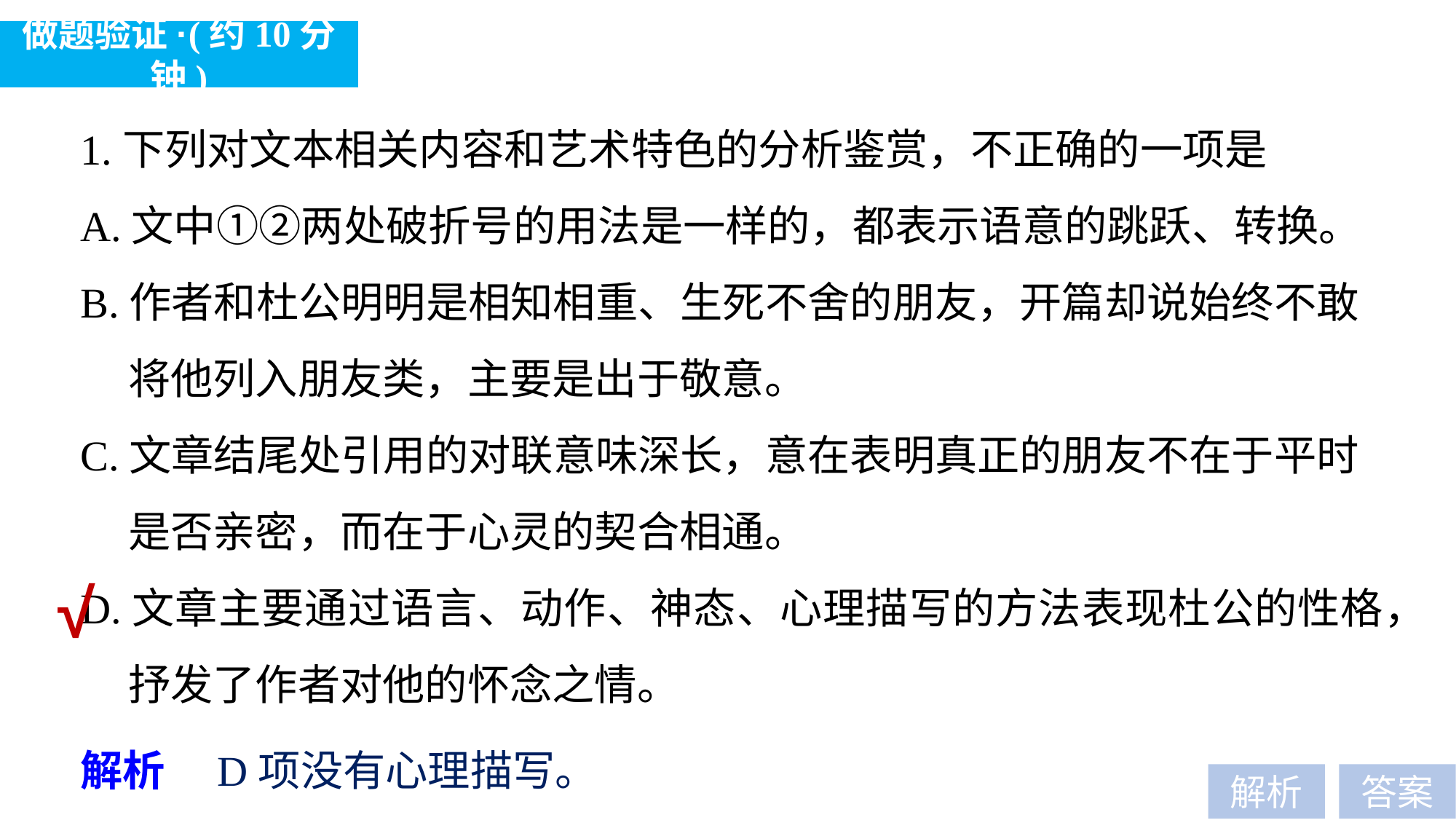

做题验证·(约10分钟)
1.下列对文本相关内容和艺术特色的分析鉴赏，不正确的一项是
A.文中①②两处破折号的用法是一样的，都表示语意的跳跃、转换。
B.作者和杜公明明是相知相重、生死不舍的朋友，开篇却说始终不敢
    将他列入朋友类，主要是出于敬意。
C.文章结尾处引用的对联意味深长，意在表明真正的朋友不在于平时
    是否亲密，而在于心灵的契合相通。
D.文章主要通过语言、动作、神态、心理描写的方法表现杜公的性格，
    抒发了作者对他的怀念之情。
√
解析　D项没有心理描写。
解析
答案